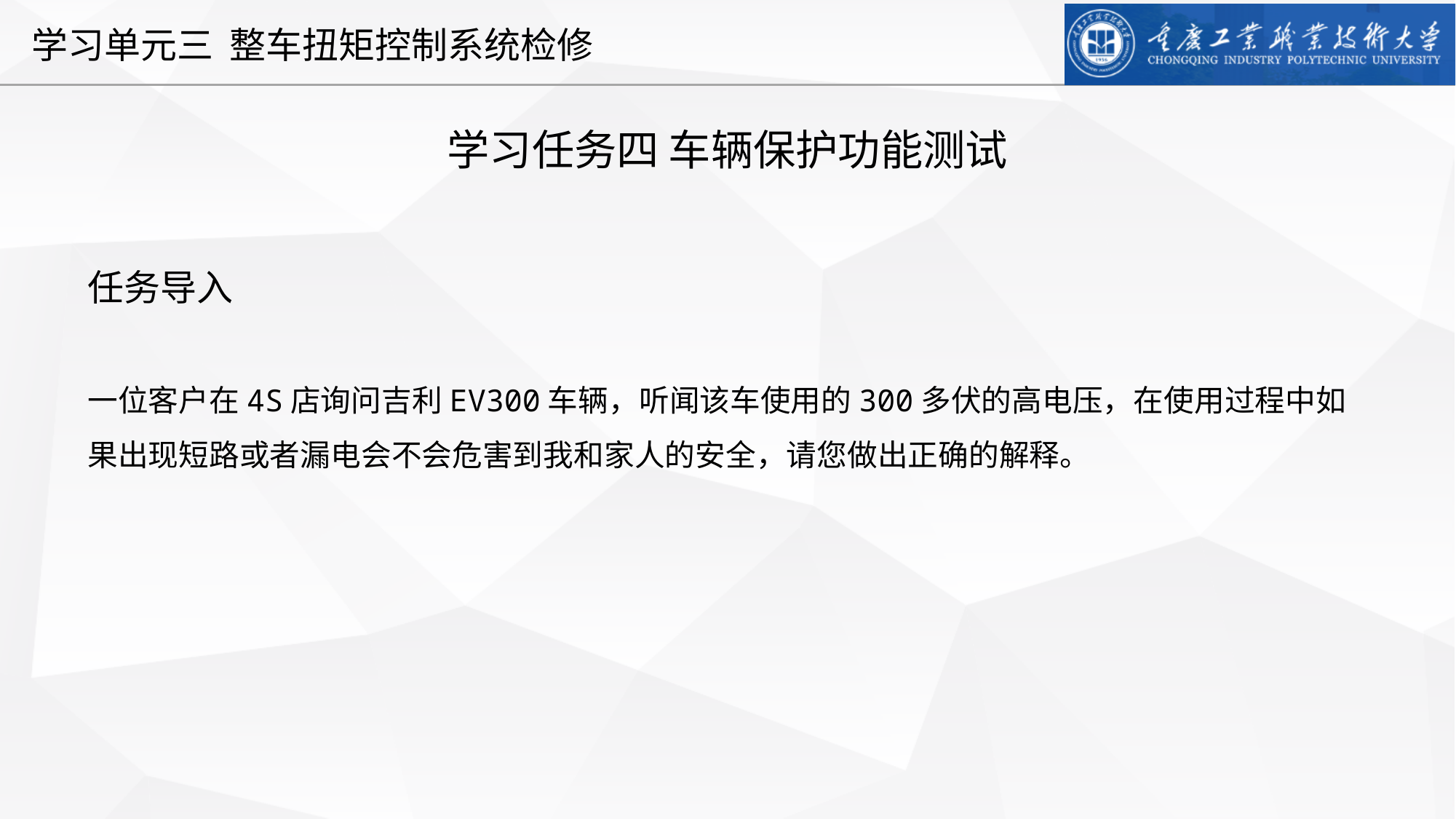

学习任务四 车辆保护功能测试
任务导入

一位客户在4S店询问吉利EV300车辆，听闻该车使用的300多伏的高电压，在使用过程中如果出现短路或者漏电会不会危害到我和家人的安全，请您做出正确的解释。